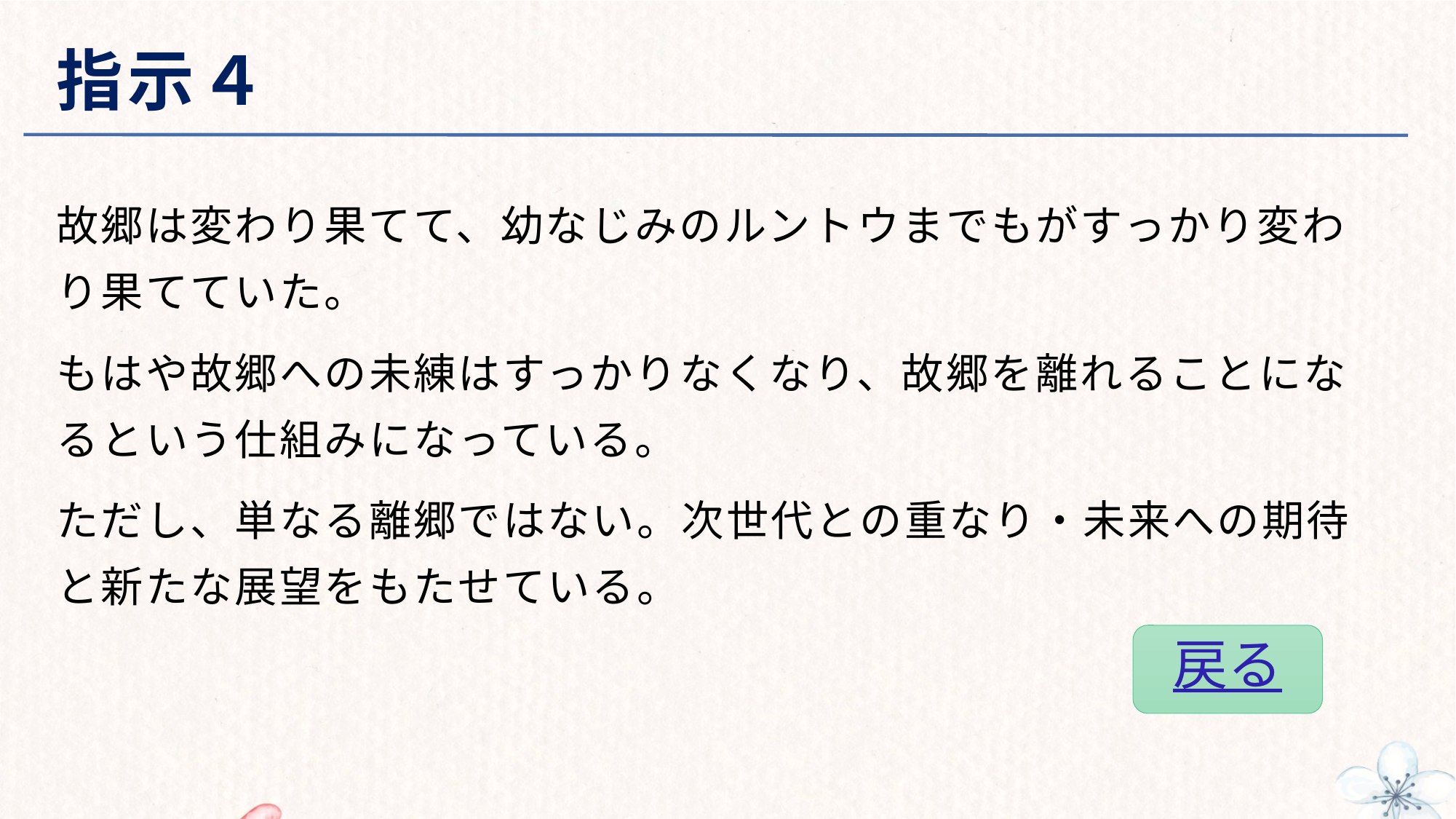

# 指示４
故郷は変わり果てて、幼なじみのルントウまでもがすっかり変わり果てていた。
もはや故郷への未練はすっかりなくなり、故郷を離れることになるという仕組みになっている。
ただし、単なる離郷ではない。次世代との重なり・未来への期待と新たな展望をもたせている。

戻る